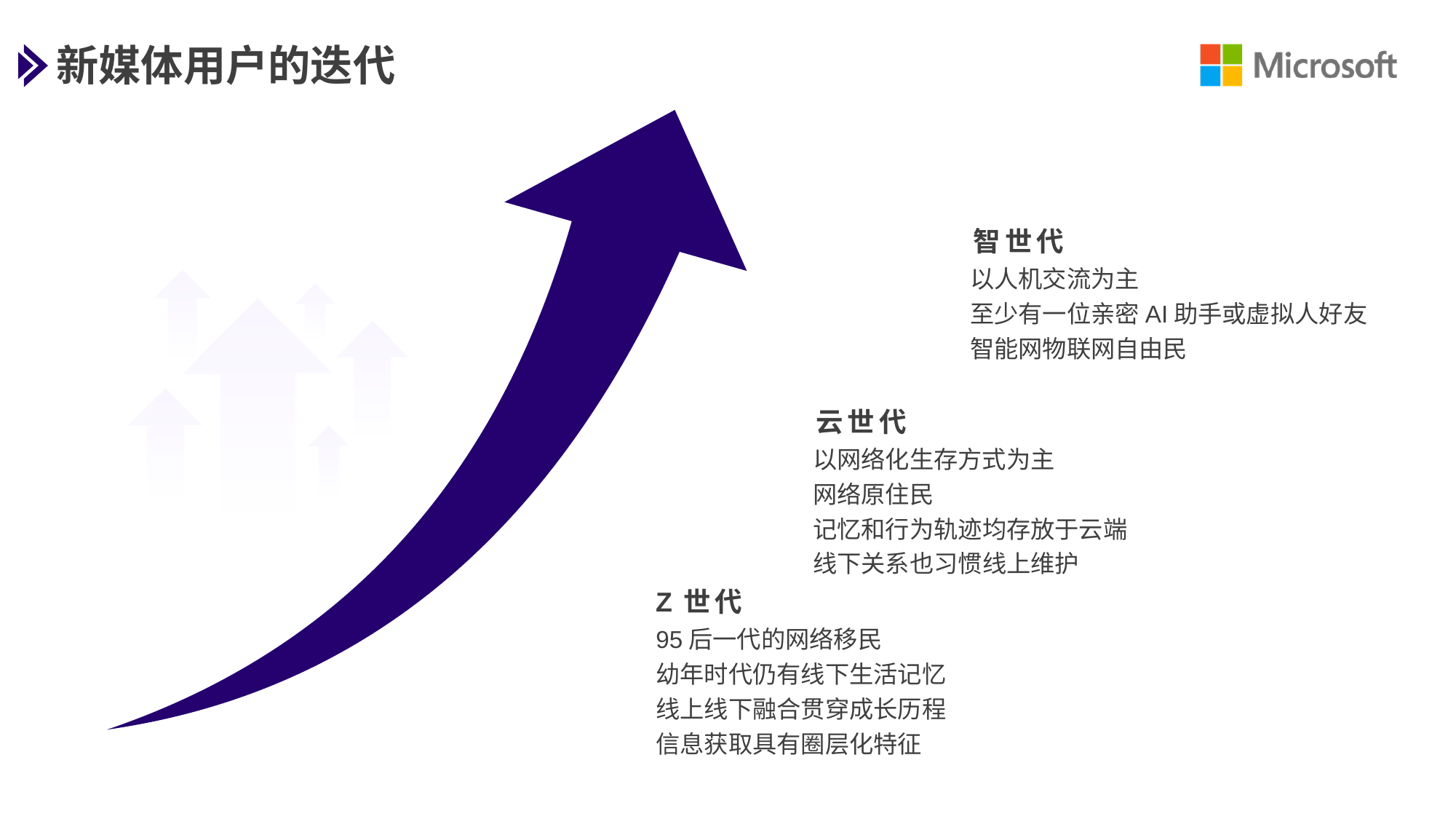

新媒体用户的迭代

智世代
以人机交流为主
至少有一位亲密AI助手或虚拟人好友
智能网物联网自由民

云世代

以网络化生存方式为主
网络原住民
记忆和行为轨迹均存放于云端
线下关系也习惯线上维护
Z世代
95后一代的网络移民
幼年时代仍有线下生活记忆线上线下融合贯穿成长历程
信息获取具有圈层化特征